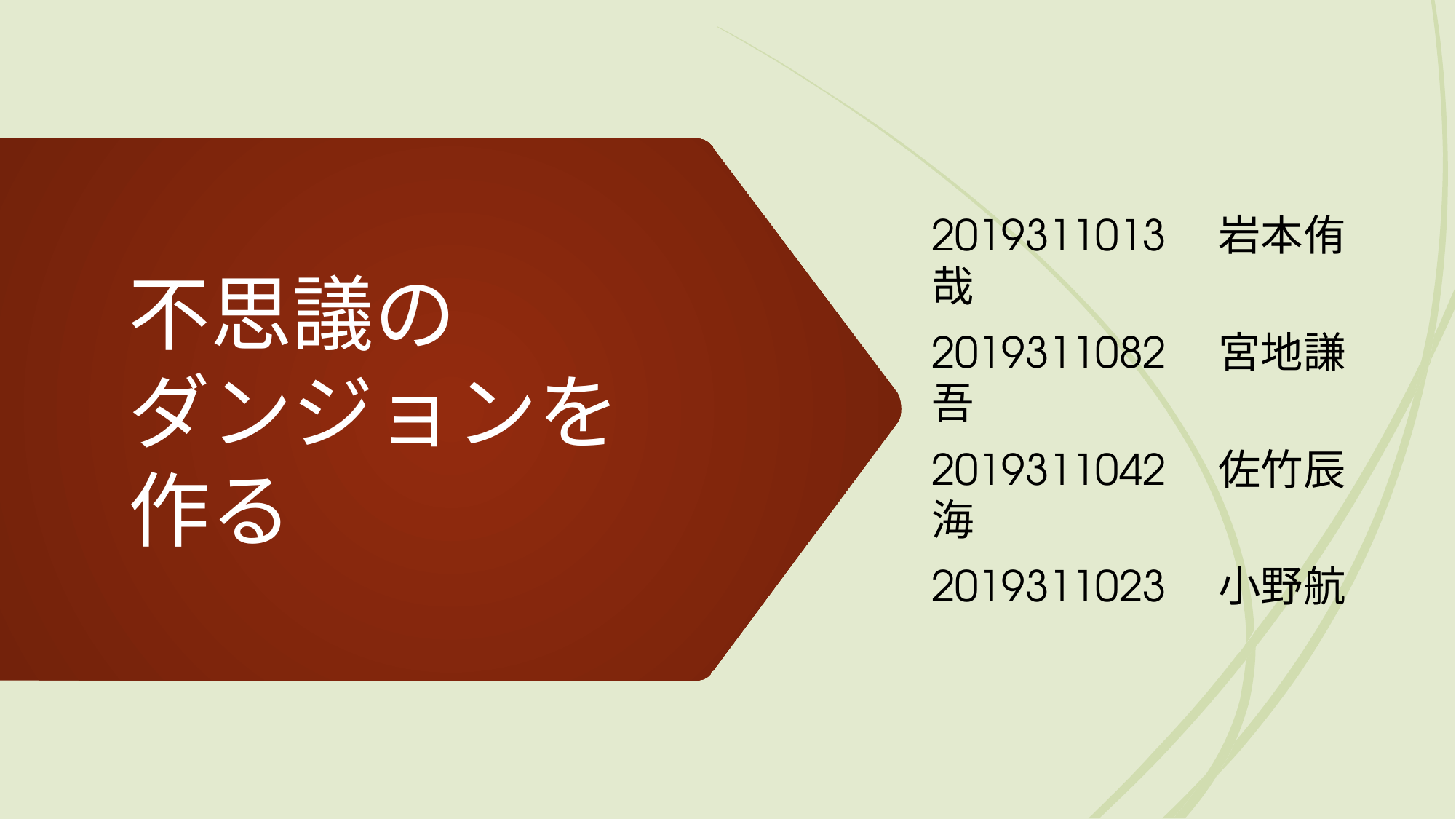

2019311013　岩本侑哉
2019311082　宮地謙吾
2019311042　佐竹辰海
2019311023　小野航

# 不思議の ダンジョンを 作る